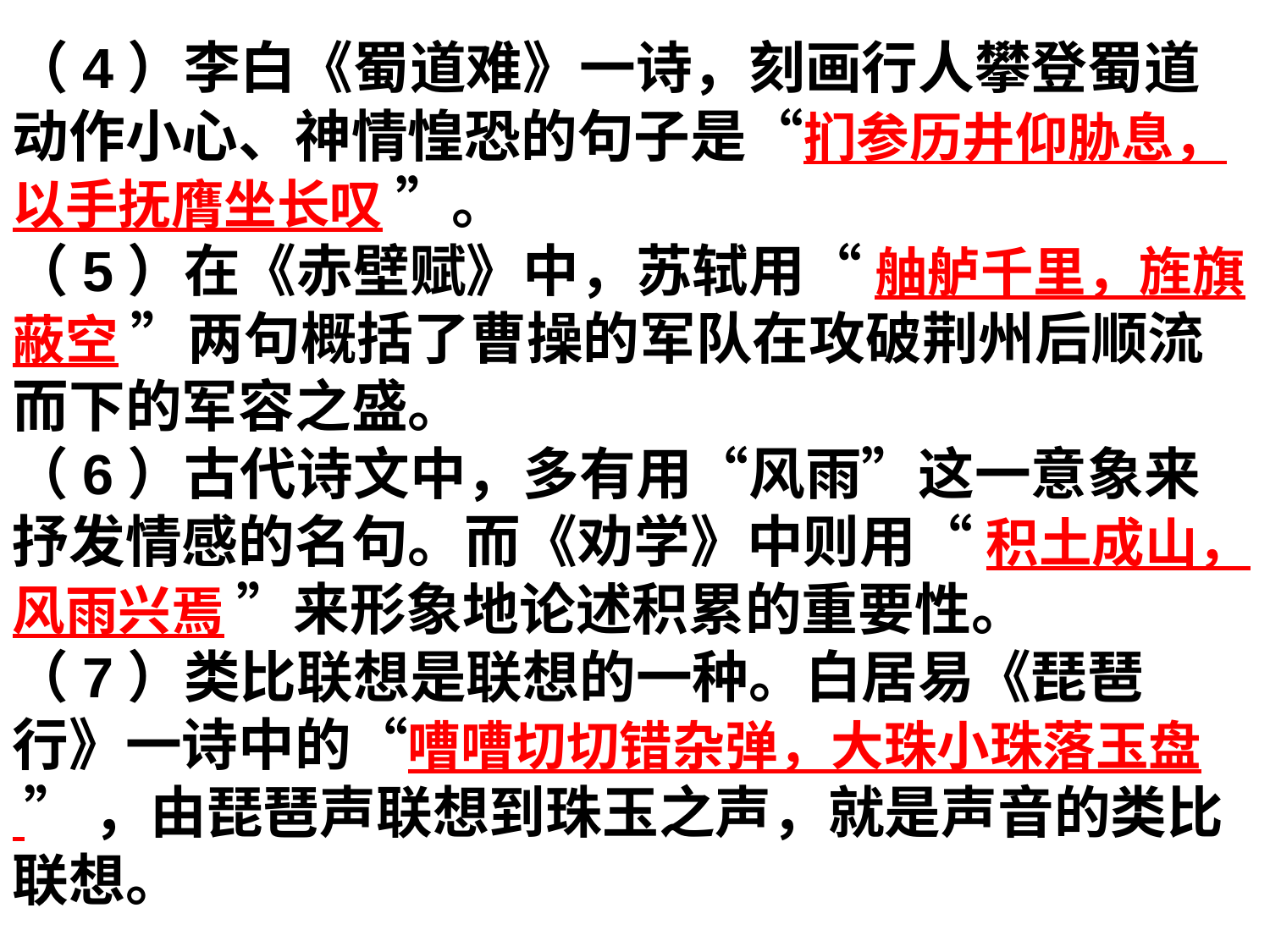

（4）李白《蜀道难》一诗，刻画行人攀登蜀道动作小心、神情惶恐的句子是“扪参历井仰胁息，以手抚膺坐长叹 ”。
（5）在《赤壁赋》中，苏轼用“ 舳舻千里，旌旗蔽空 ”两句概括了曹操的军队在攻破荆州后顺流而下的军容之盛。
（6）古代诗文中，多有用“风雨”这一意象来抒发情感的名句。而《劝学》中则用“ 积土成山，风雨兴焉 ”来形象地论述积累的重要性。
（7）类比联想是联想的一种。白居易《琵琶行》一诗中的“嘈嘈切切错杂弹，大珠小珠落玉盘 ” ，由琵琶声联想到珠玉之声，就是声音的类比联想。